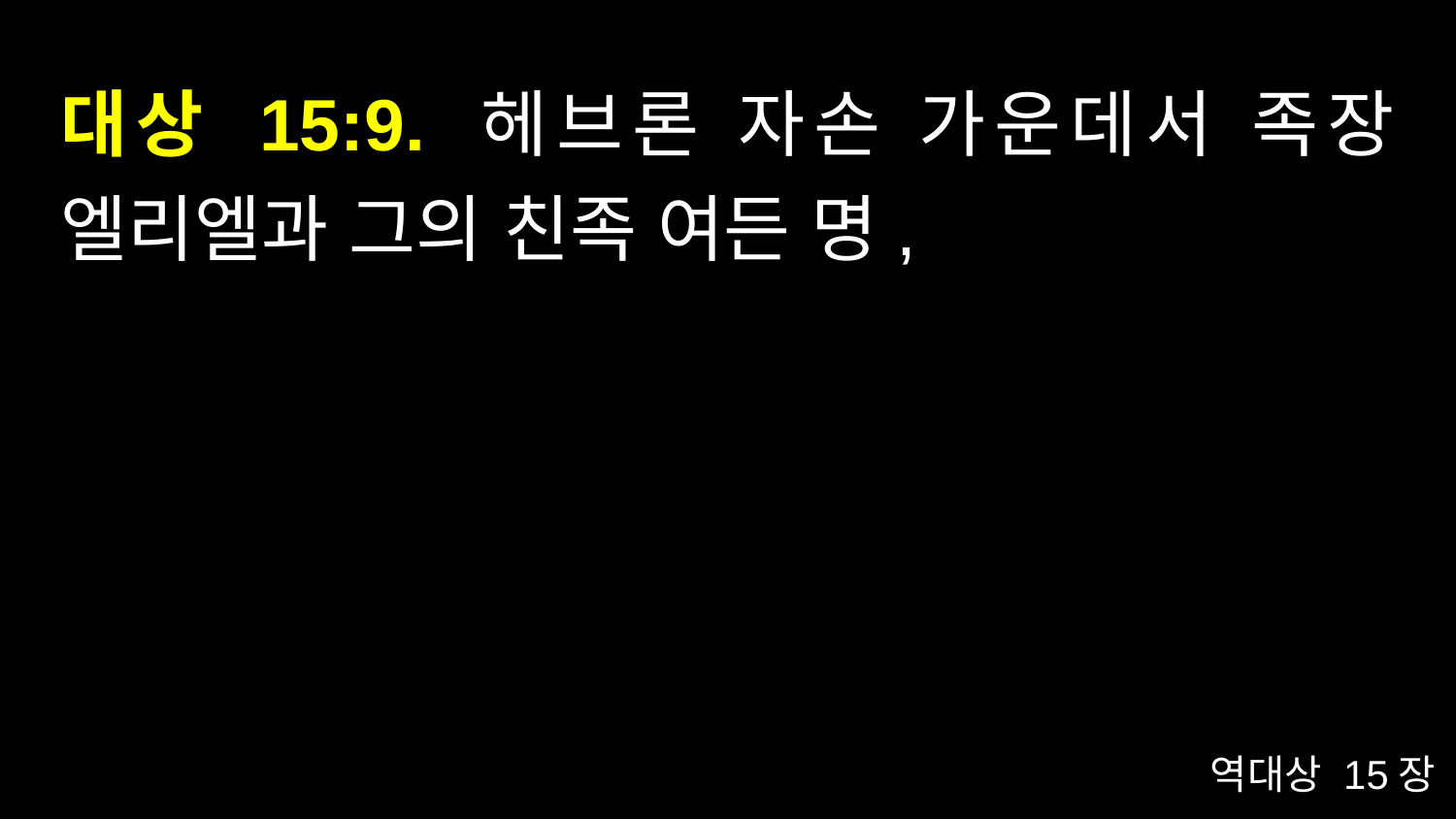

# 대상 15:9. 헤브론 자손 가운데서 족장 엘리엘과 그의 친족 여든 명,
역대상 15장